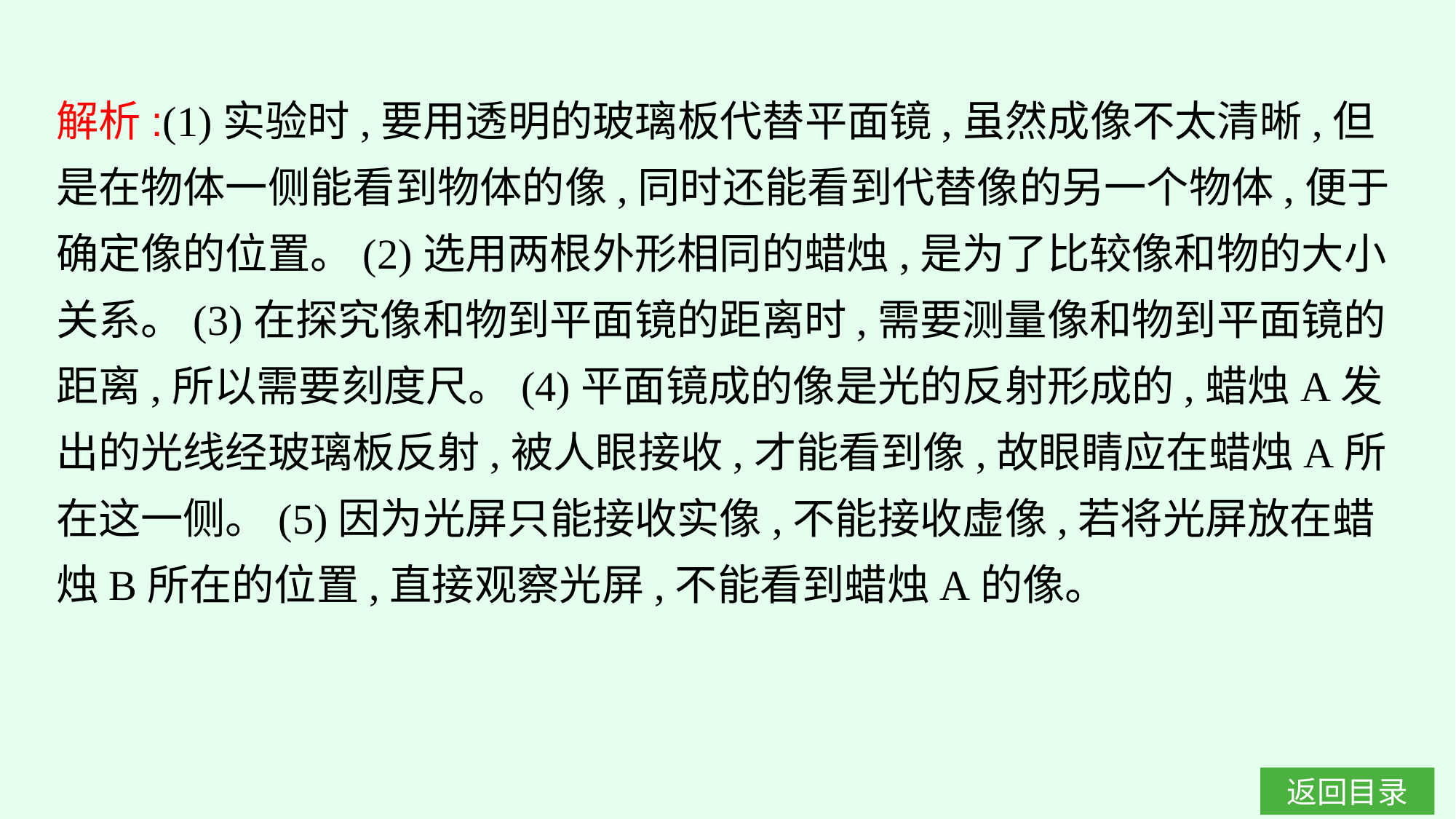

解析:(1)实验时,要用透明的玻璃板代替平面镜,虽然成像不太清晰,但是在物体一侧能看到物体的像,同时还能看到代替像的另一个物体,便于确定像的位置。(2)选用两根外形相同的蜡烛,是为了比较像和物的大小关系。(3)在探究像和物到平面镜的距离时,需要测量像和物到平面镜的距离,所以需要刻度尺。(4)平面镜成的像是光的反射形成的,蜡烛A发出的光线经玻璃板反射,被人眼接收,才能看到像,故眼睛应在蜡烛A所在这一侧。(5)因为光屏只能接收实像,不能接收虚像,若将光屏放在蜡烛B所在的位置,直接观察光屏,不能看到蜡烛A的像。